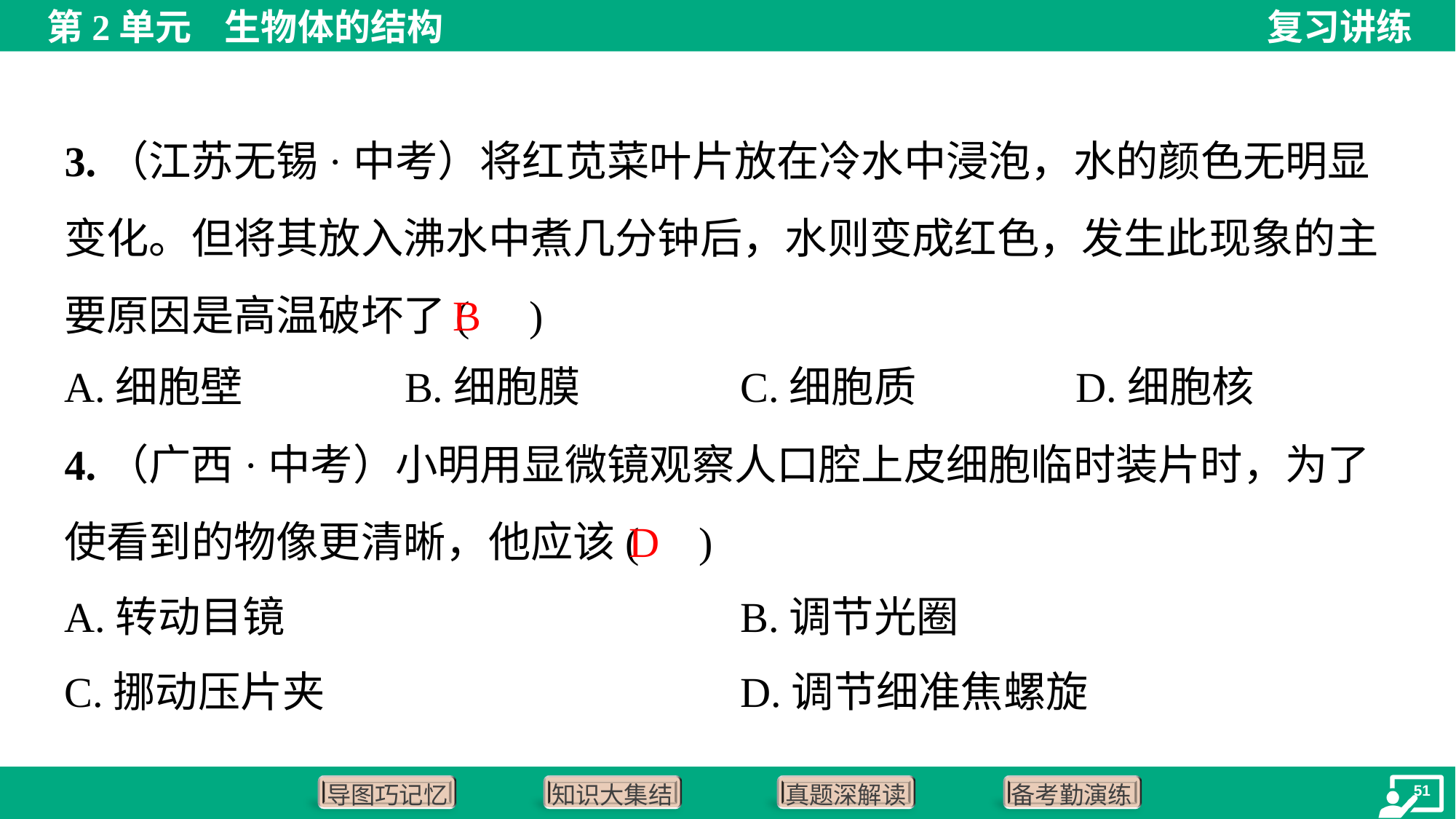

3.（江苏无锡·中考）将红苋菜叶片放在冷水中浸泡，水的颜色无明显变化。但将其放入沸水中煮几分钟后，水则变成红色，发生此现象的主要原因是高温破坏了(     )
B
A.细胞壁	B.细胞膜	C.细胞质	D.细胞核
4.（广西·中考）小明用显微镜观察人口腔上皮细胞临时装片时，为了使看到的物像更清晰，他应该(     )
D
A.转动目镜	B.调节光圈
C.挪动压片夹	D.调节细准焦螺旋